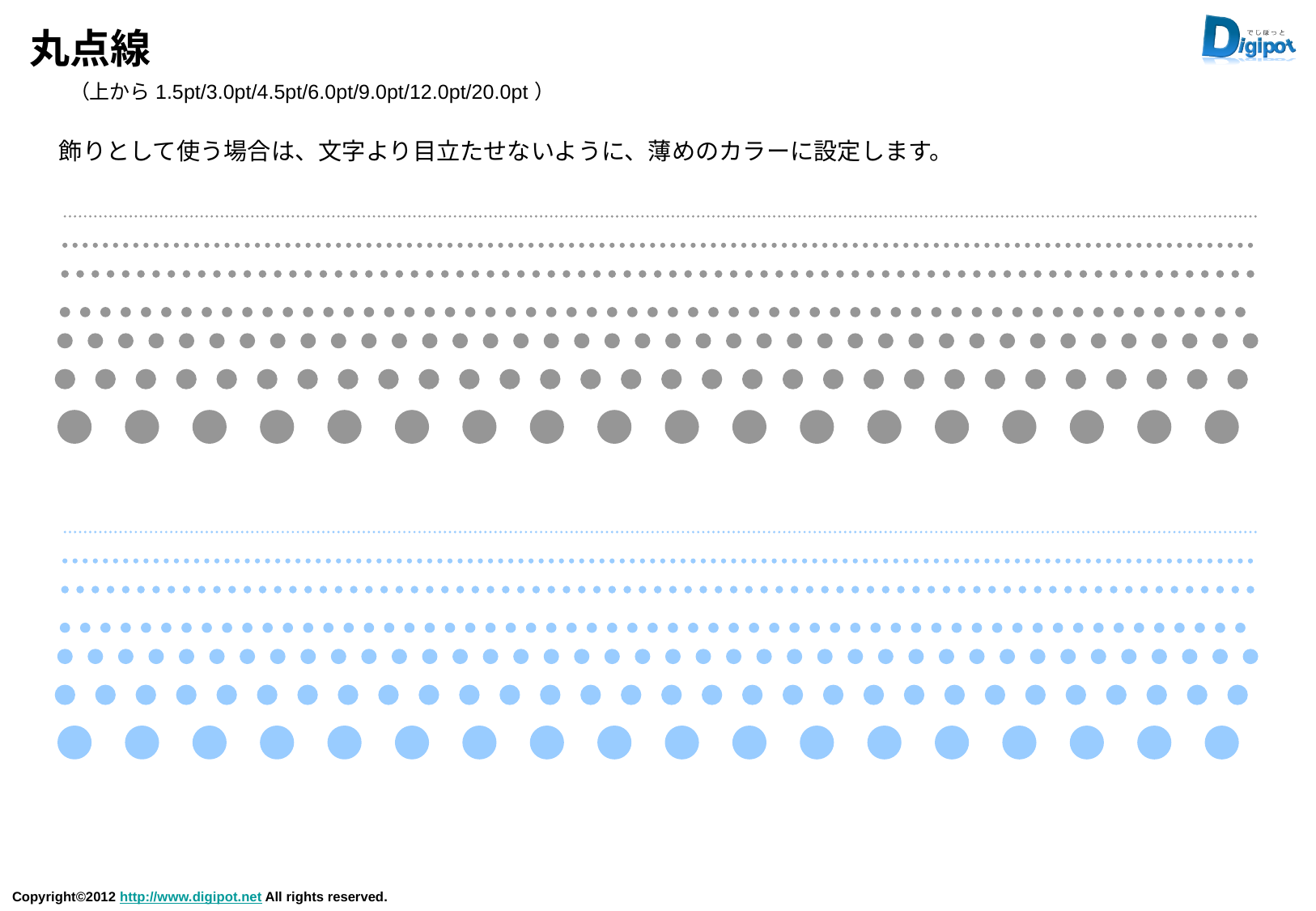

# 丸点線
（上から1.5pt/3.0pt/4.5pt/6.0pt/9.0pt/12.0pt/20.0pt）
飾りとして使う場合は、文字より目立たせないように、薄めのカラーに設定します。